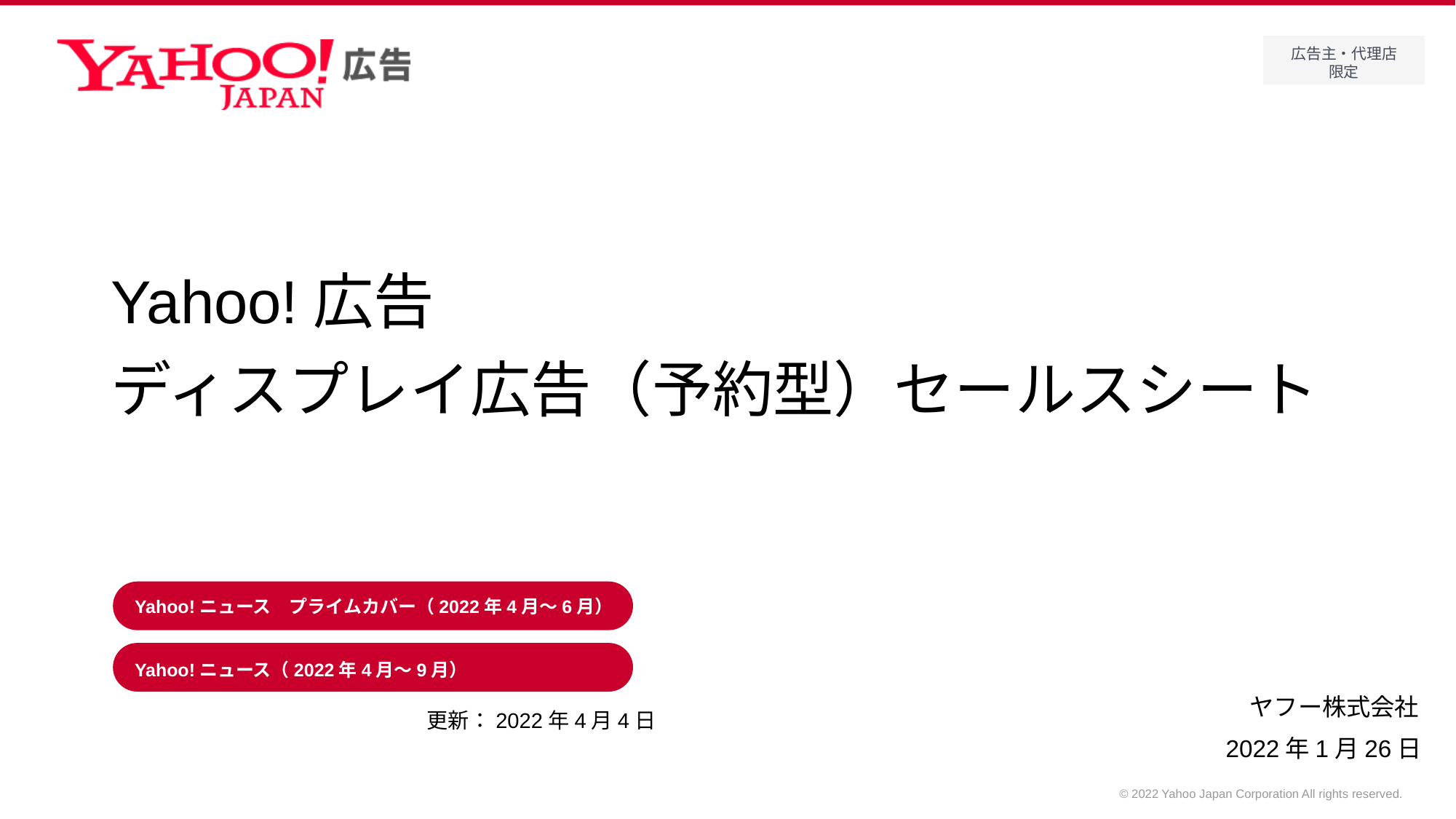

# Yahoo!広告 ディスプレイ広告（予約型）セールスシート
Yahoo!ニュース　プライムカバー（2022年4月～6月）
Yahoo!ニュース（2022年4月～9月）
更新：2022年4月4日
2022年1月26日